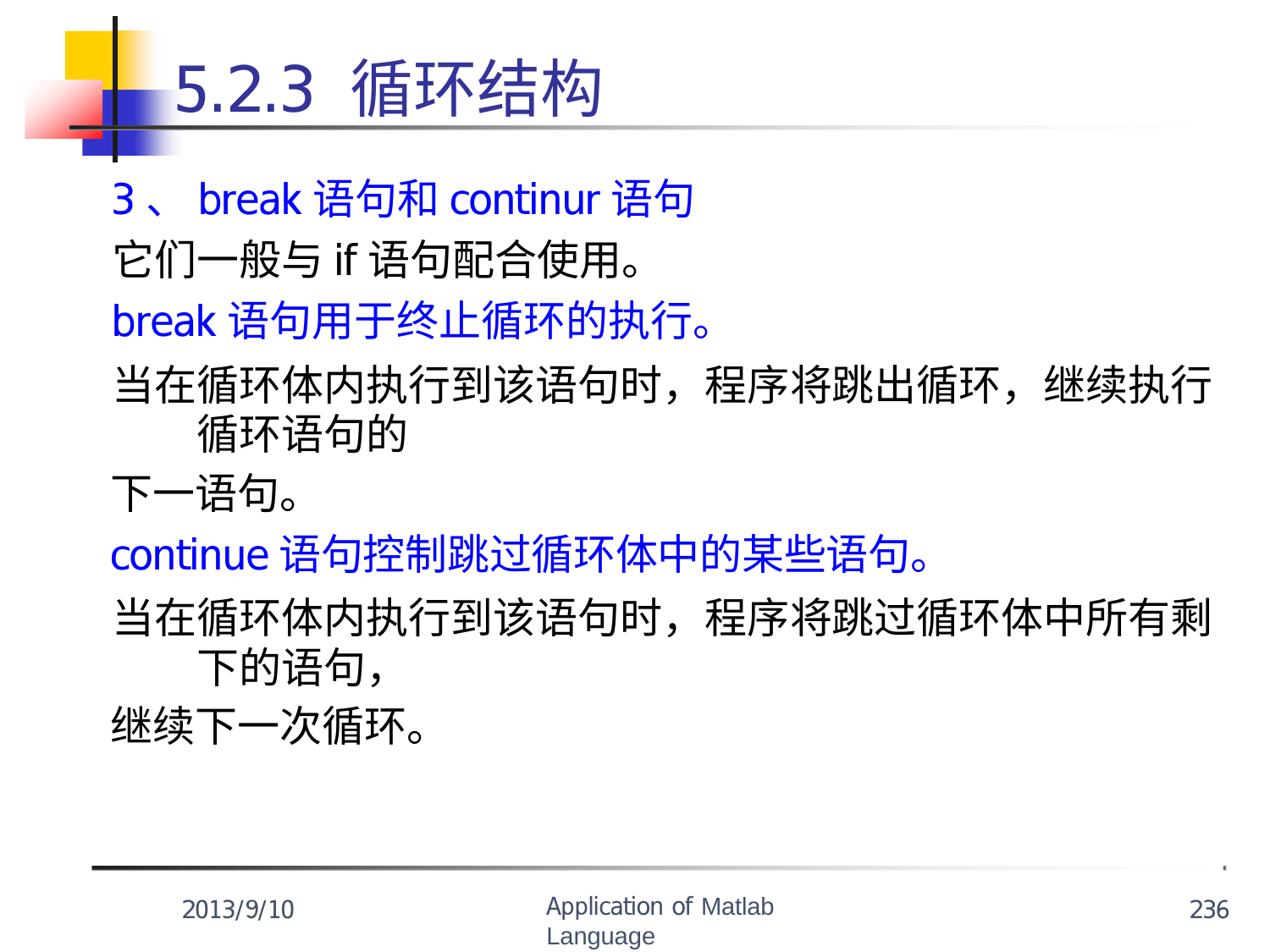

# 5.2.3 循环结构
3、break语句和continur语句 它们一般与if语句配合使用。 break语句用于终止循环的执行。

当在循环体内执行到该语句时，程序将跳出循环，继续执行 循环语句的
下一语句。

continue语句控制跳过循环体中的某些语句。

当在循环体内执行到该语句时，程序将跳过循环体中所有剩 下的语句，
继续下一次循环。
Application of Matlab Language
2013/9/10
236